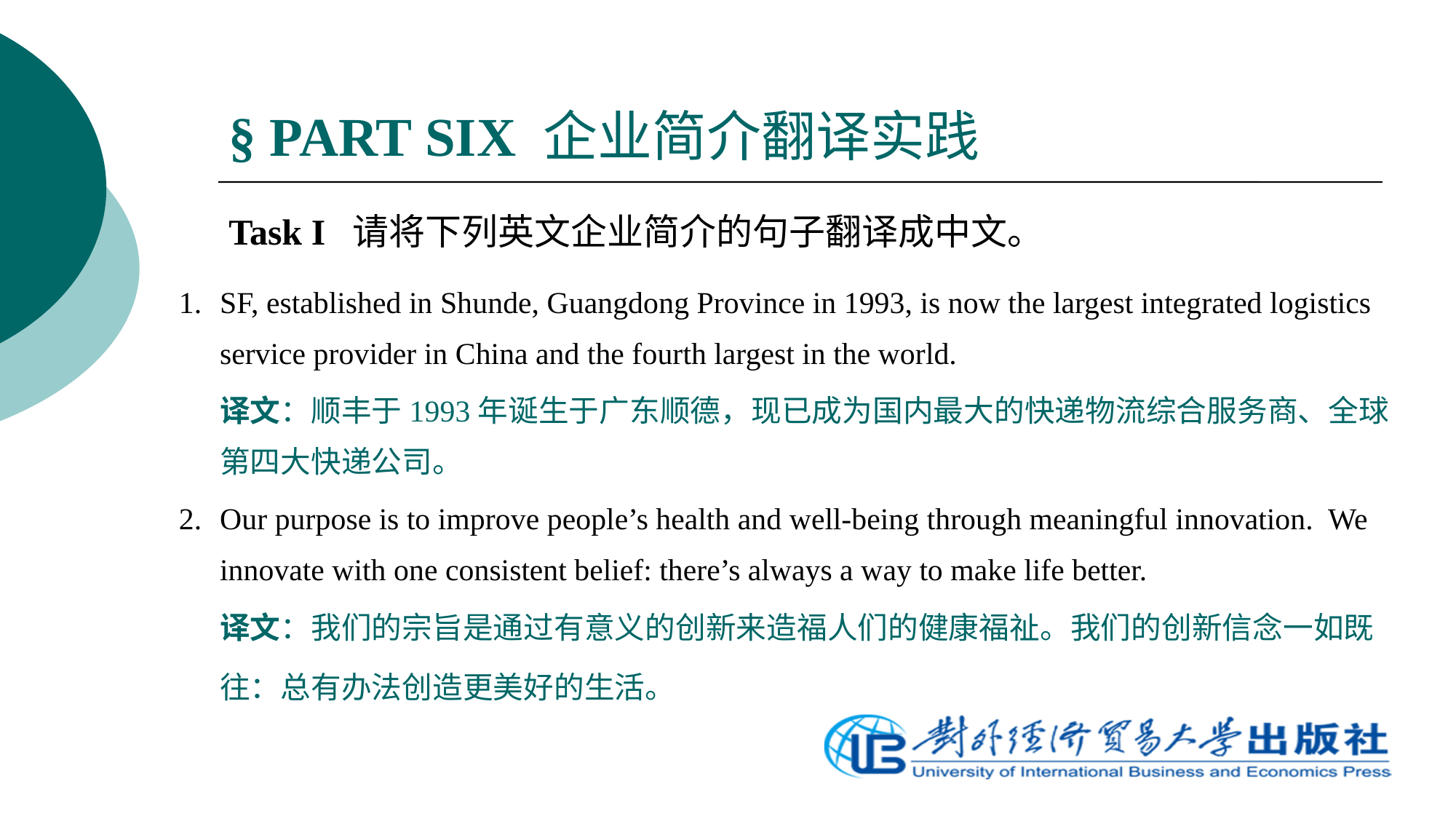

# § PART SIX 企业简介翻译实践
Task I  请将下列英文企业简介的句子翻译成中文。
1.	SF, established in Shunde, Guangdong Province in 1993, is now the largest integrated logistics service provider in China and the fourth largest in the world.
	译文：顺丰于1993年诞生于广东顺德，现已成为国内最大的快递物流综合服务商、全球第四大快递公司。
2.	Our purpose is to improve people’s health and well-being through meaningful innovation.  We innovate with one consistent belief: there’s always a way to make life better.
	译文：我们的宗旨是通过有意义的创新来造福人们的健康福祉。我们的创新信念一如既往：总有办法创造更美好的生活。